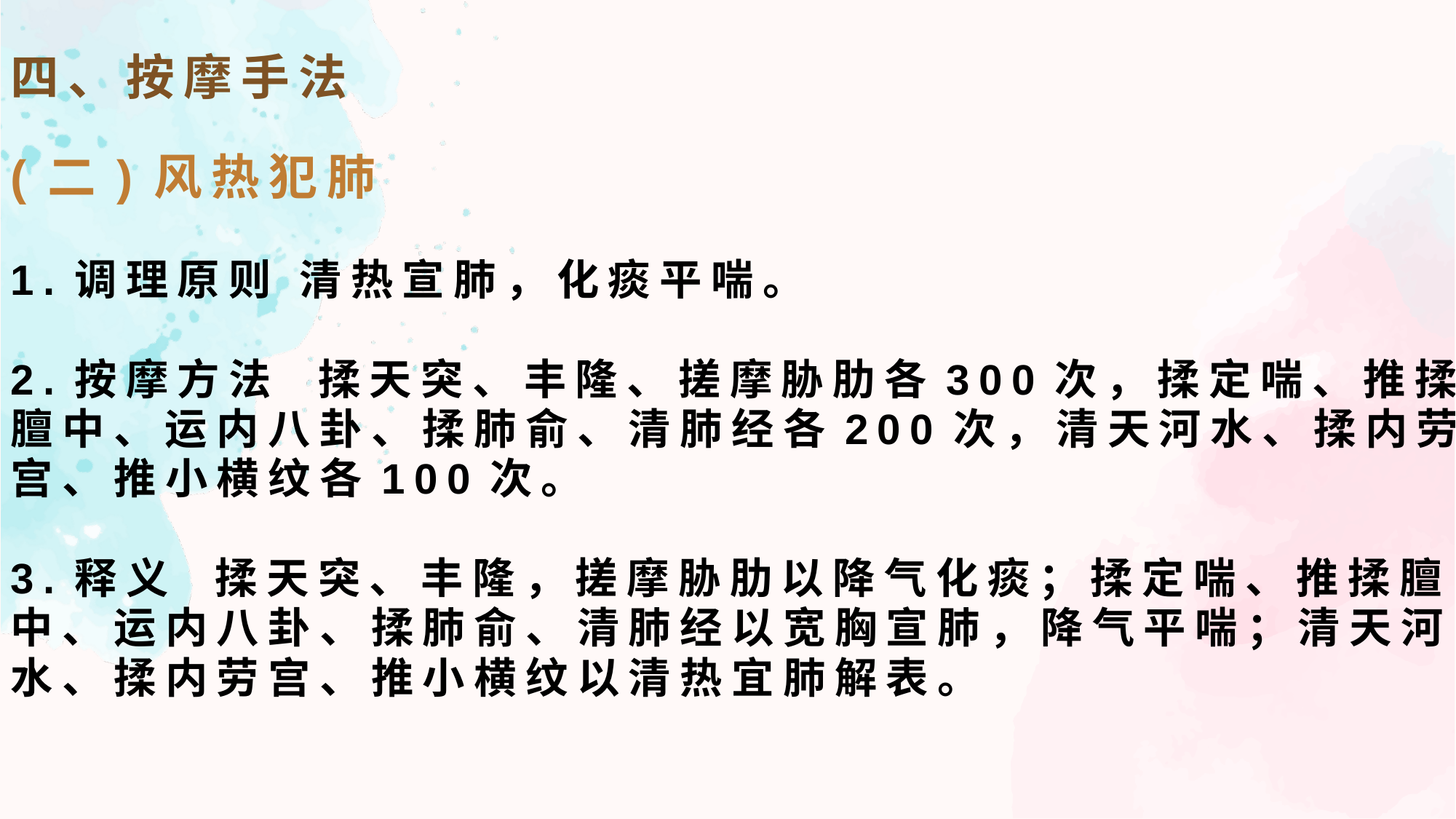

四、按摩手法

(二)风热犯肺

1.调理原则 清热宣肺，化痰平喘。

2.按摩方法  揉天突、丰隆、搓摩胁肋各300次，揉定喘、推揉膻中、运内八卦、揉肺俞、清肺经各200次，清天河水、揉内劳宫、推小横纹各100次。

3.释义  揉天突、丰隆，搓摩胁肋以降气化痰；揉定喘、推揉膻中、运内八卦、揉肺俞、清肺经以宽胸宣肺，降气平喘；清天河水、揉内劳宫、推小横纹以清热宜肺解表。